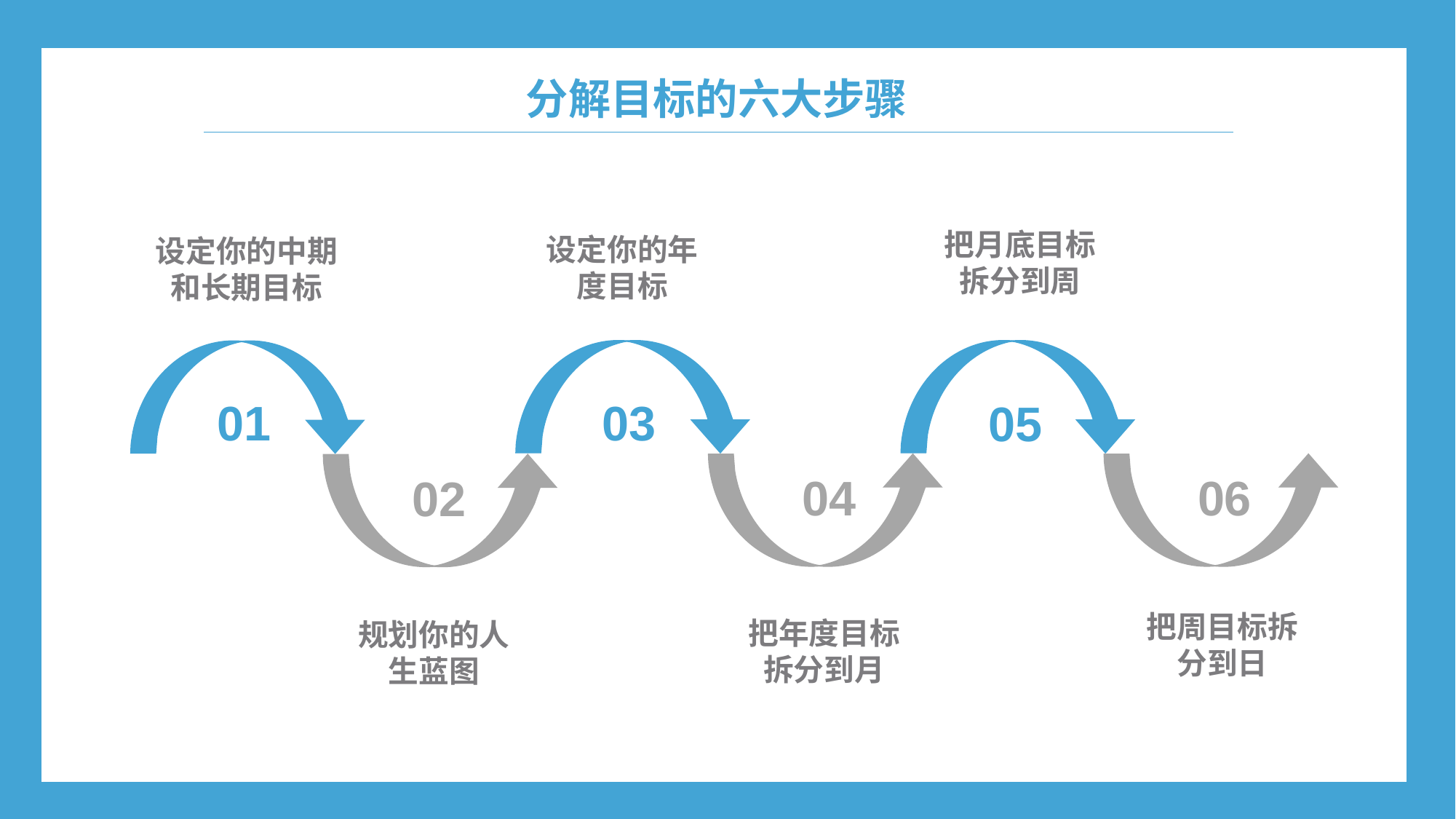

分解目标的六大步骤
把月底目标拆分到周
设定你的年度目标
设定你的中期和长期目标

  03
  01
  05

  06
  04
  02
把周目标拆分到日
把年度目标拆分到月
规划你的人生蓝图